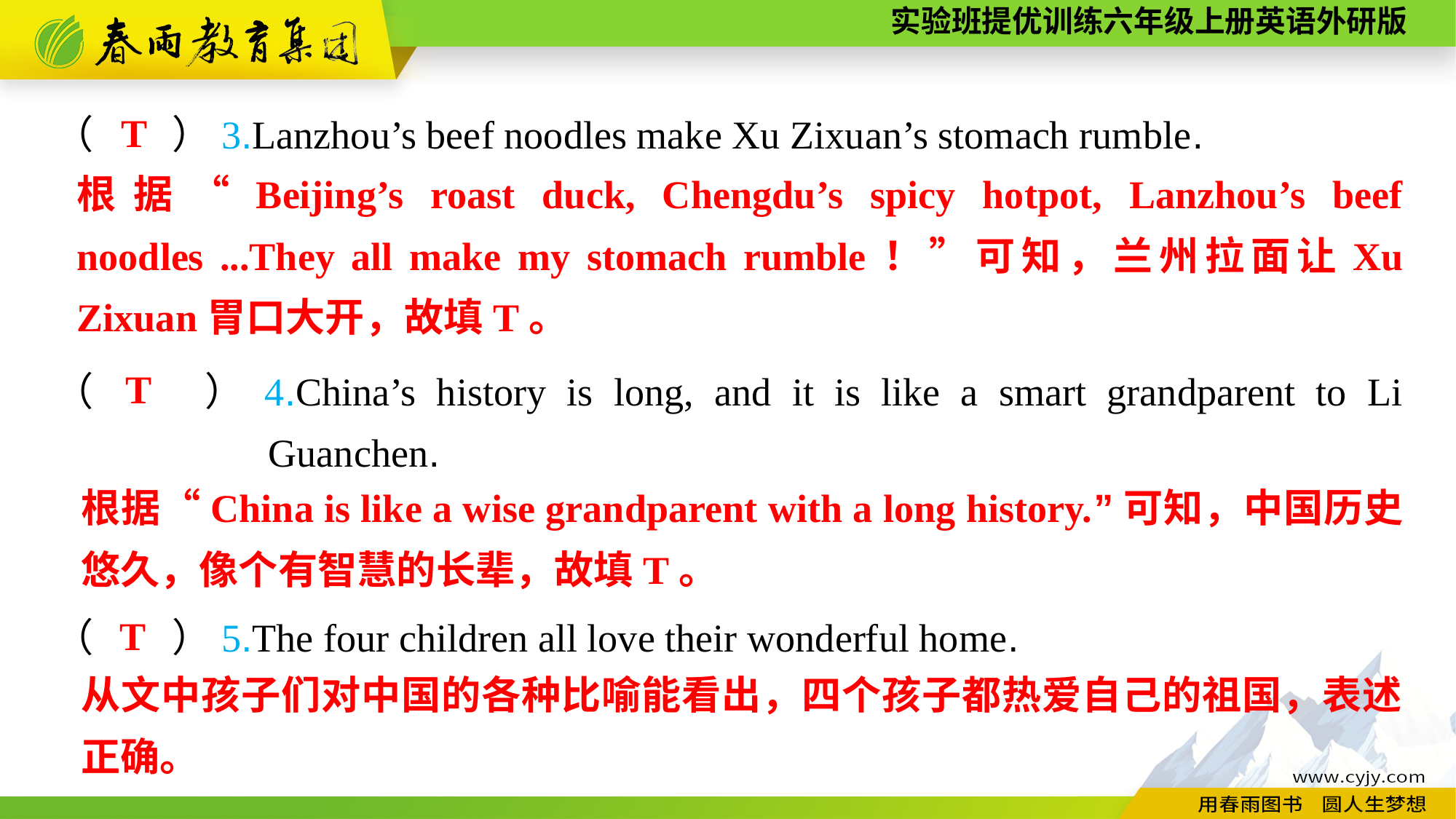

T
（　　）3.Lanzhou’s beef noodles make Xu Zixuan’s stomach rumble.

根据“Beijing’s roast duck, Chengdu’s spicy hotpot, Lanzhou’s beef noodles ...They all make my stomach rumble！”可知，兰州拉面让Xu Zixuan胃口大开，故填T。
T
（　　）4.China’s history is long, and it is like a smart grandparent to Li Guanchen.

（　　）5.The four children all love their wonderful home.
根据“China is like a wise grandparent with a long history.”可知，中国历史悠久，像个有智慧的长辈，故填T。
T
从文中孩子们对中国的各种比喻能看出，四个孩子都热爱自己的祖国，表述正确。